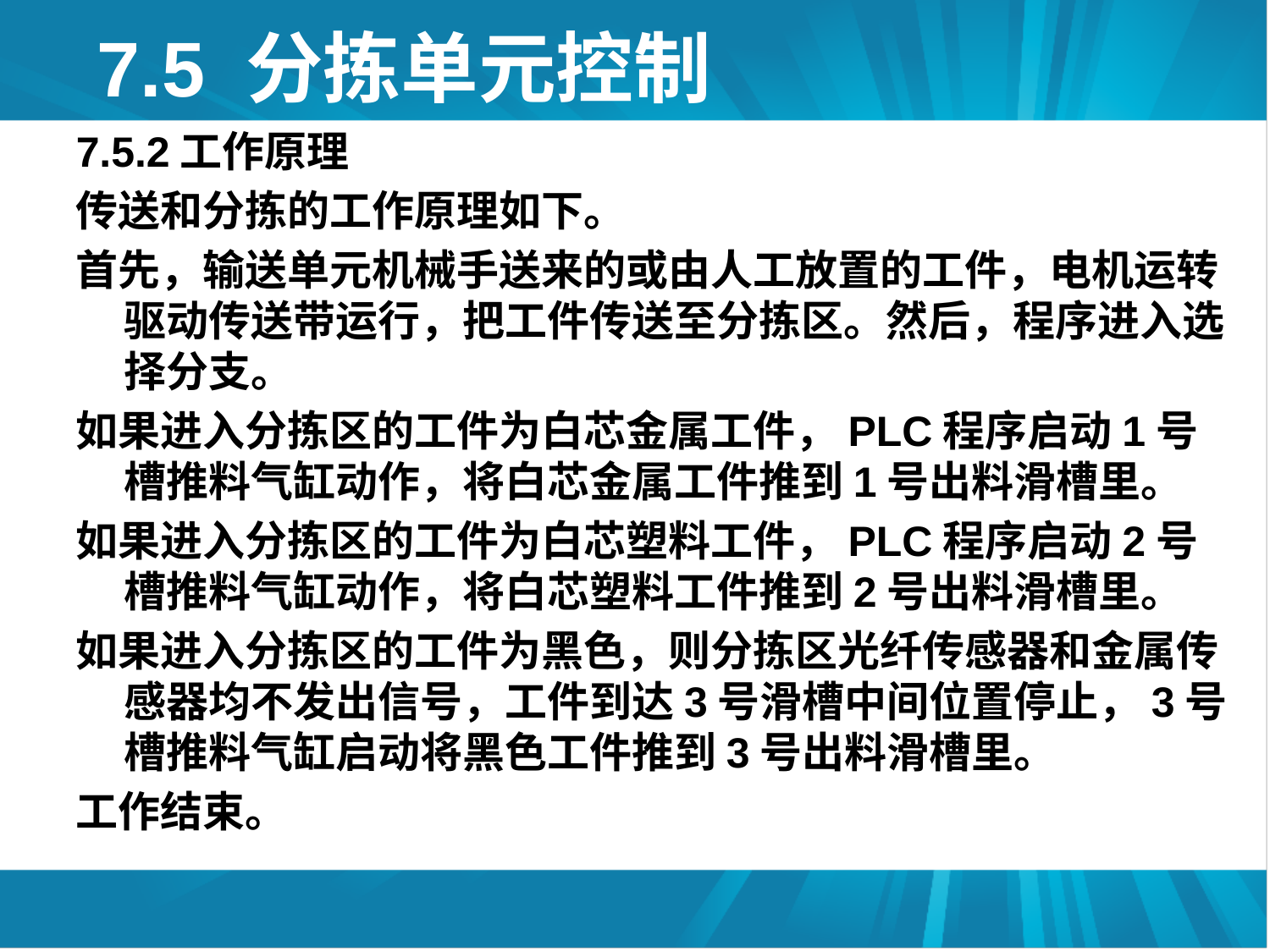

# 7.5 分拣单元控制
7.5.2工作原理
传送和分拣的工作原理如下。
首先，输送单元机械手送来的或由人工放置的工件，电机运转驱动传送带运行，把工件传送至分拣区。然后，程序进入选择分支。
如果进入分拣区的工件为白芯金属工件，PLC程序启动1号槽推料气缸动作，将白芯金属工件推到1号出料滑槽里。
如果进入分拣区的工件为白芯塑料工件，PLC程序启动2号槽推料气缸动作，将白芯塑料工件推到2号出料滑槽里。
如果进入分拣区的工件为黑色，则分拣区光纤传感器和金属传感器均不发出信号，工件到达3号滑槽中间位置停止，3号槽推料气缸启动将黑色工件推到3号出料滑槽里。
工作结束。